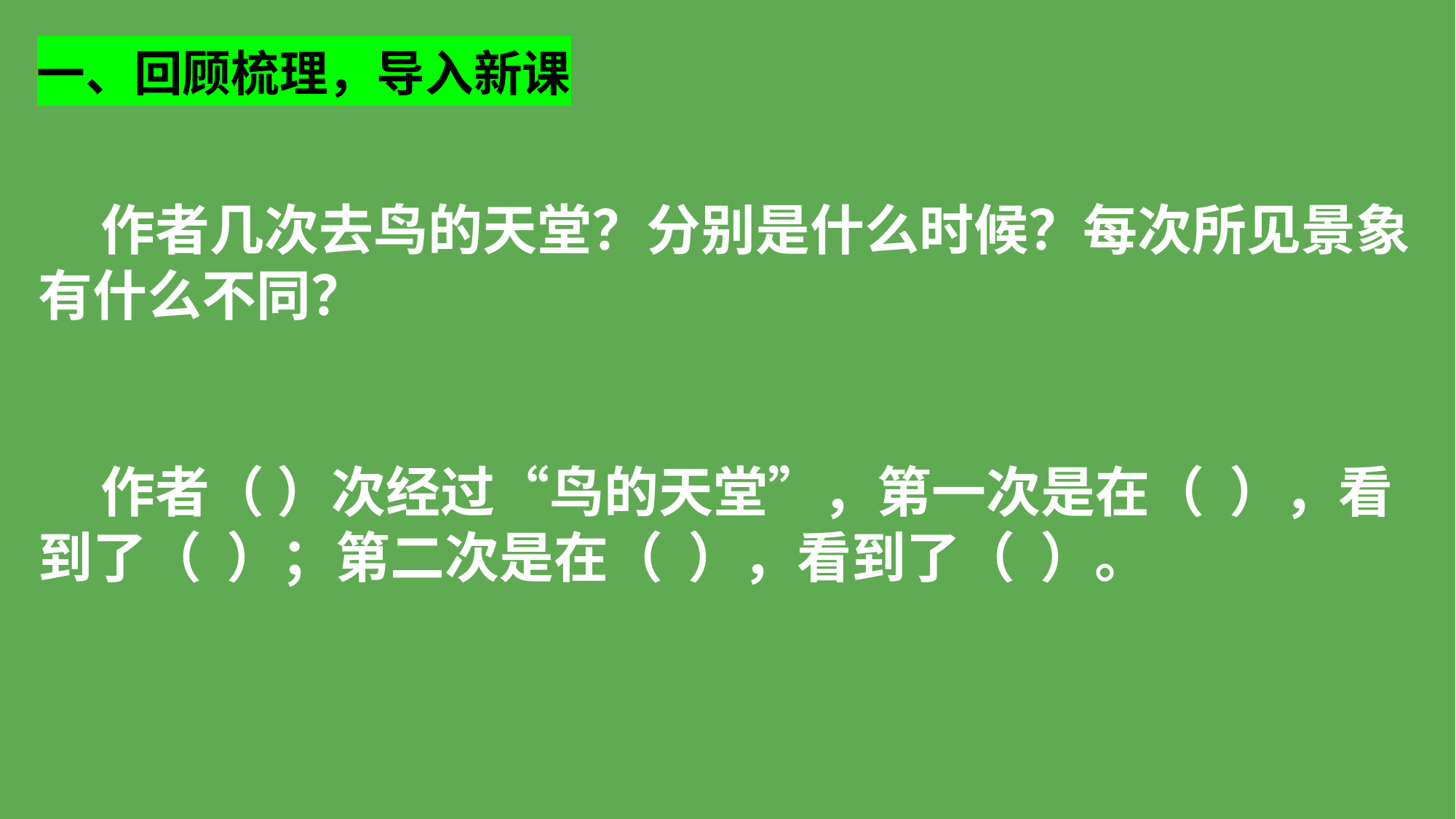

一、回顾梳理，导入新课
    作者几次去鸟的天堂？分别是什么时候？每次所见景象有什么不同？

    作者（ ）次经过“鸟的天堂”，第一次是在（  ），看到了（  ）；第二次是在（  ），看到了（  ）。